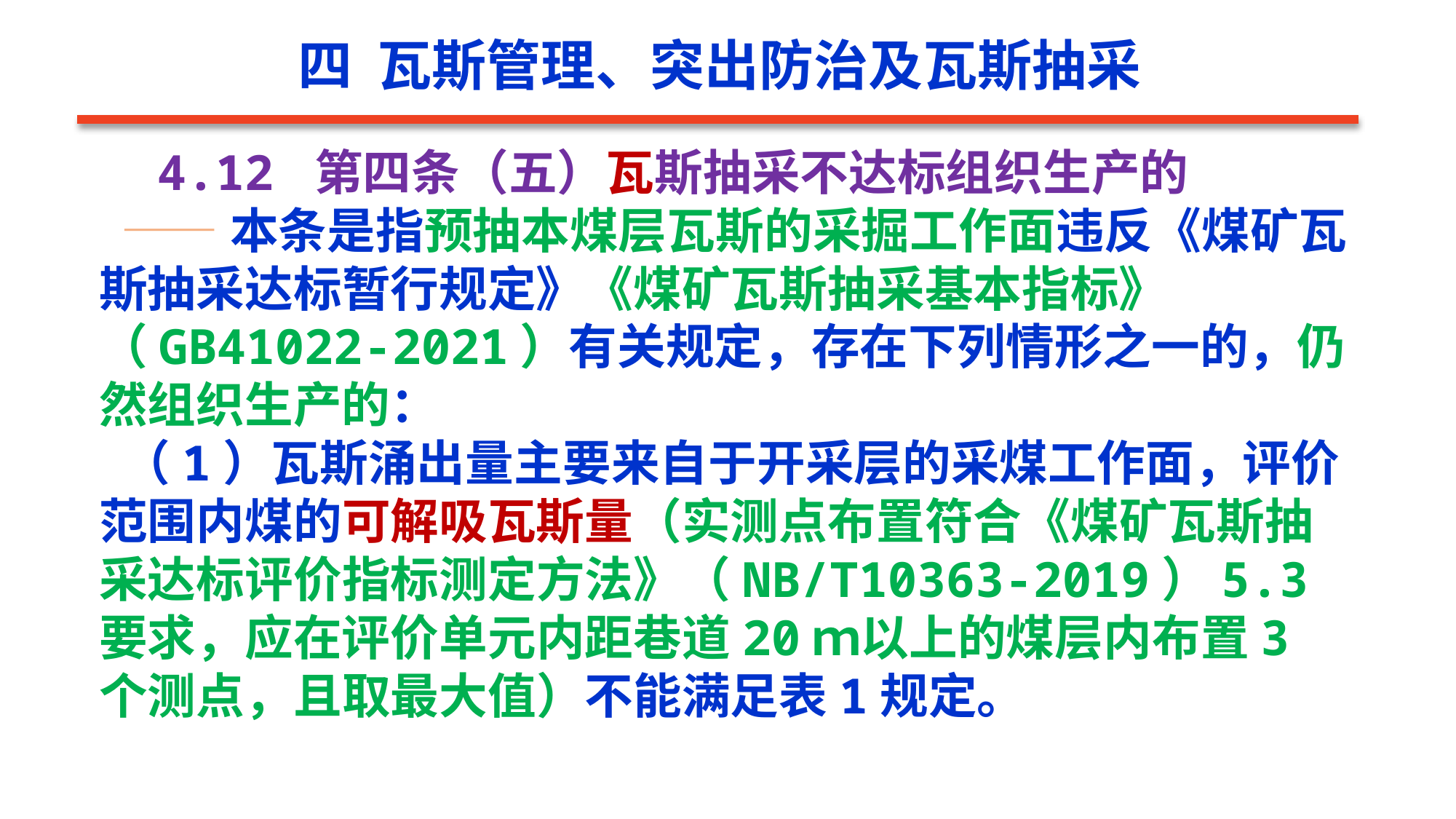

四  瓦斯管理、突出防治及瓦斯抽采
  4.12 第四条（五）瓦斯抽采不达标组织生产的
  ——本条是指预抽本煤层瓦斯的采掘工作面违反《煤矿瓦斯抽采达标暂行规定》《煤矿瓦斯抽采基本指标》（GB41022-2021）有关规定，存在下列情形之一的，仍然组织生产的：
 （1）瓦斯涌出量主要来自于开采层的采煤工作面，评价范围内煤的可解吸瓦斯量（实测点布置符合《煤矿瓦斯抽采达标评价指标测定方法》（NB/T10363-2019）5.3要求，应在评价单元内距巷道20ｍ以上的煤层内布置3个测点，且取最大值）不能满足表1规定。